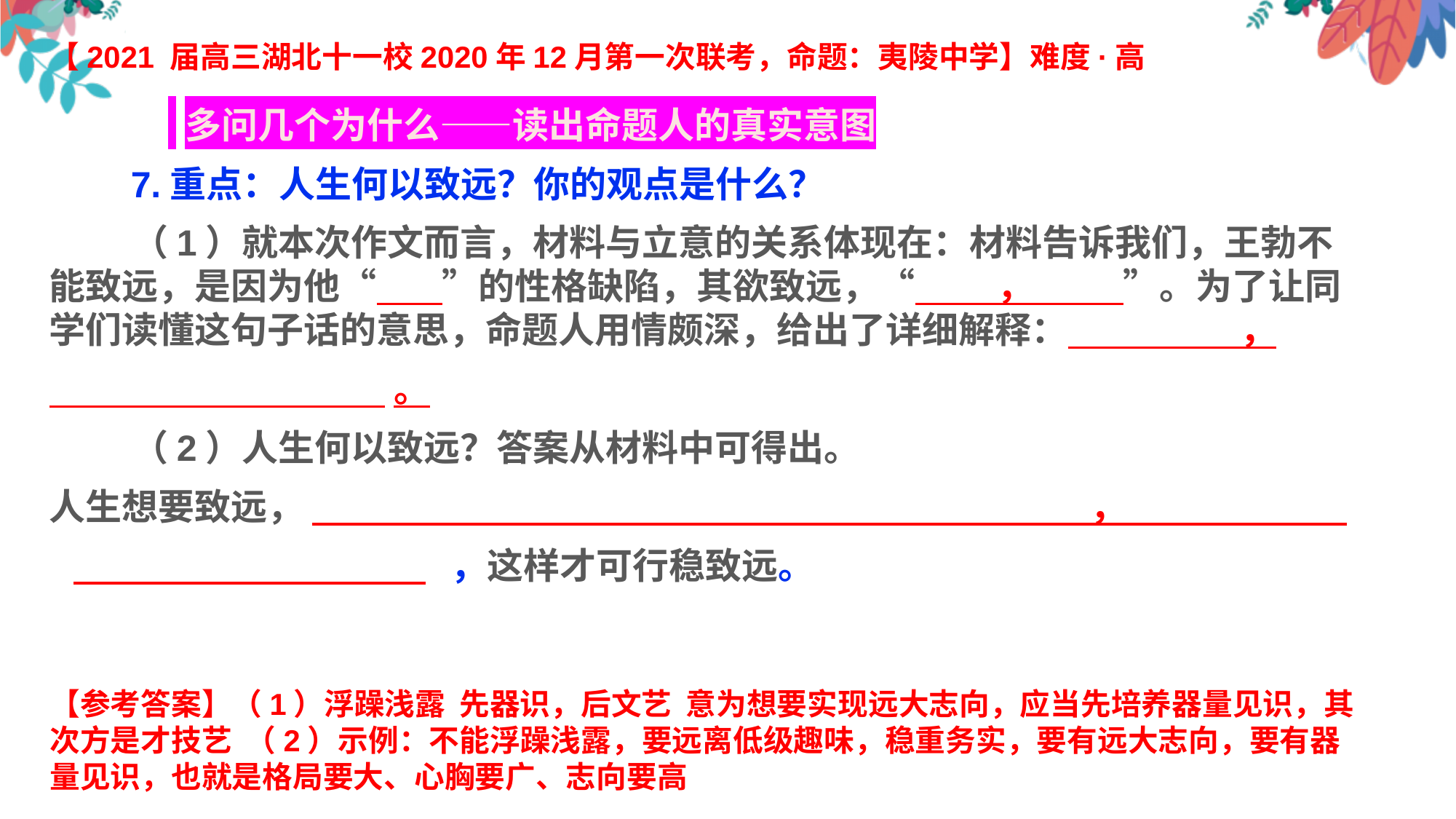

【2021 届高三湖北十一校2020年12月第一次联考，命题：夷陵中学】难度·高
                  多问几个为什么——读出命题人的真实意图
        7.重点：人生何以致远？你的观点是什么？
         （1）就本次作文而言，材料与立意的关系体现在：材料告诉我们，王勃不能致远，是因为他“        ”的性格缺陷，其欲致远，“          ，           ”。为了让同学们读懂这句子话的意思，命题人用情颇深，给出了详细解释：                     ，
                                         。
         （2）人生何以致远？答案从材料中可得出。
人生想要致远，                                                                                                ，
                                                ，这样才可行稳致远。

【参考答案】（1）浮躁浅露  先器识，后文艺  意为想要实现远大志向，应当先培养器量见识，其次方是才技艺  （2）示例：不能浮躁浅露，要远离低级趣味，稳重务实，要有远大志向，要有器量见识，也就是格局要大、心胸要广、志向要高